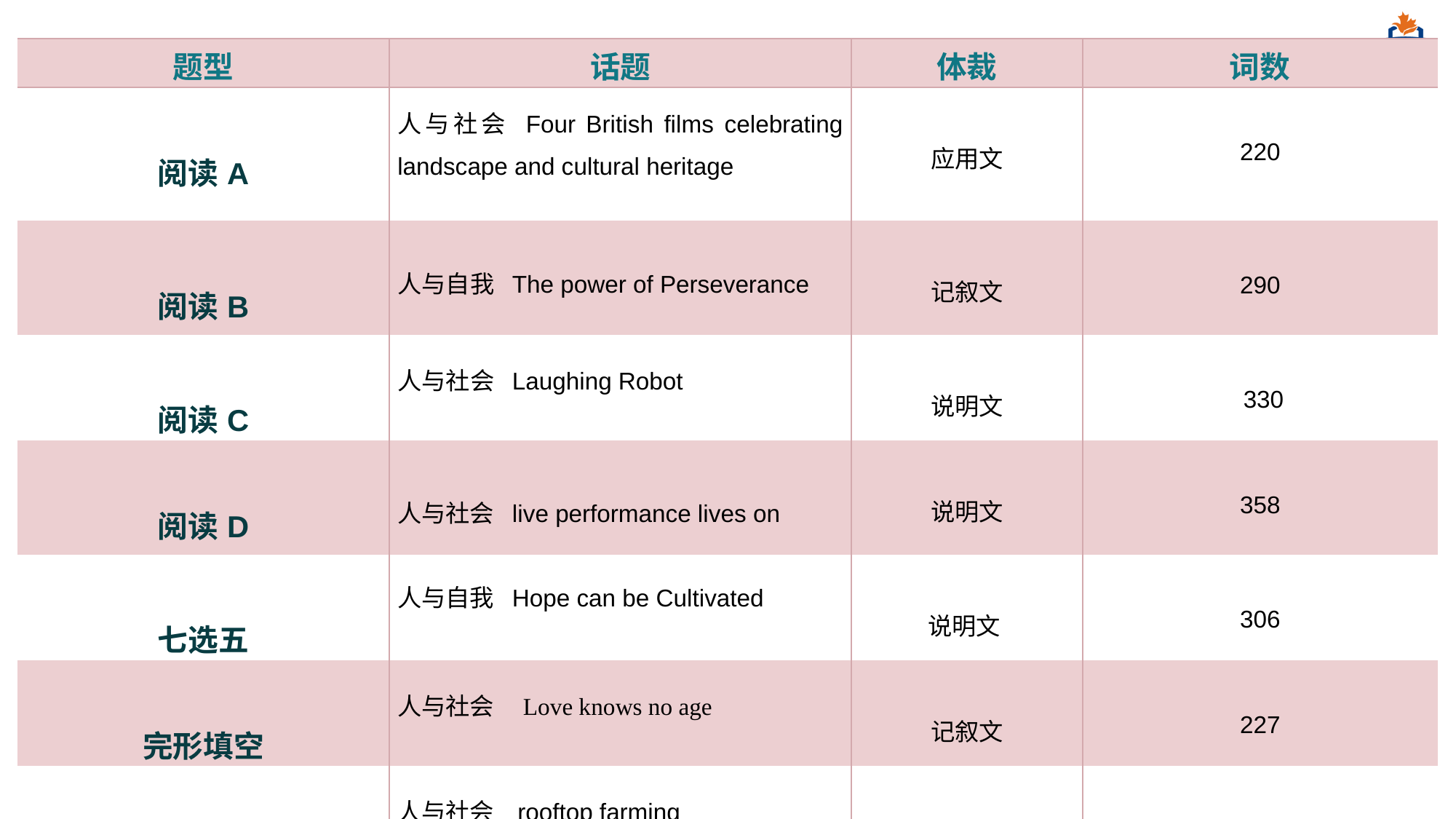

| 题型 | 话题 | 体裁 | 词数 |
| --- | --- | --- | --- |
| 阅读A | 人与社会 Four British films celebrating landscape and cultural heritage | 应用文 | 220 |
| 阅读B | 人与自我 The power of Perseverance | 记叙文 | 290 |
| 阅读C | 人与社会 Laughing Robot | 说明文 | 330 |
| 阅读D | 人与社会 live performance lives on | 说明文 | 358 |
| 七选五 | 人与自我 Hope can be Cultivated | 说明文 | 306 |
| 完形填空 | 人与社会 Love knows no age | 记叙文 | 227 |
| 语法填空 | 人与社会 rooftop farming | 说明文 | 197 |
#